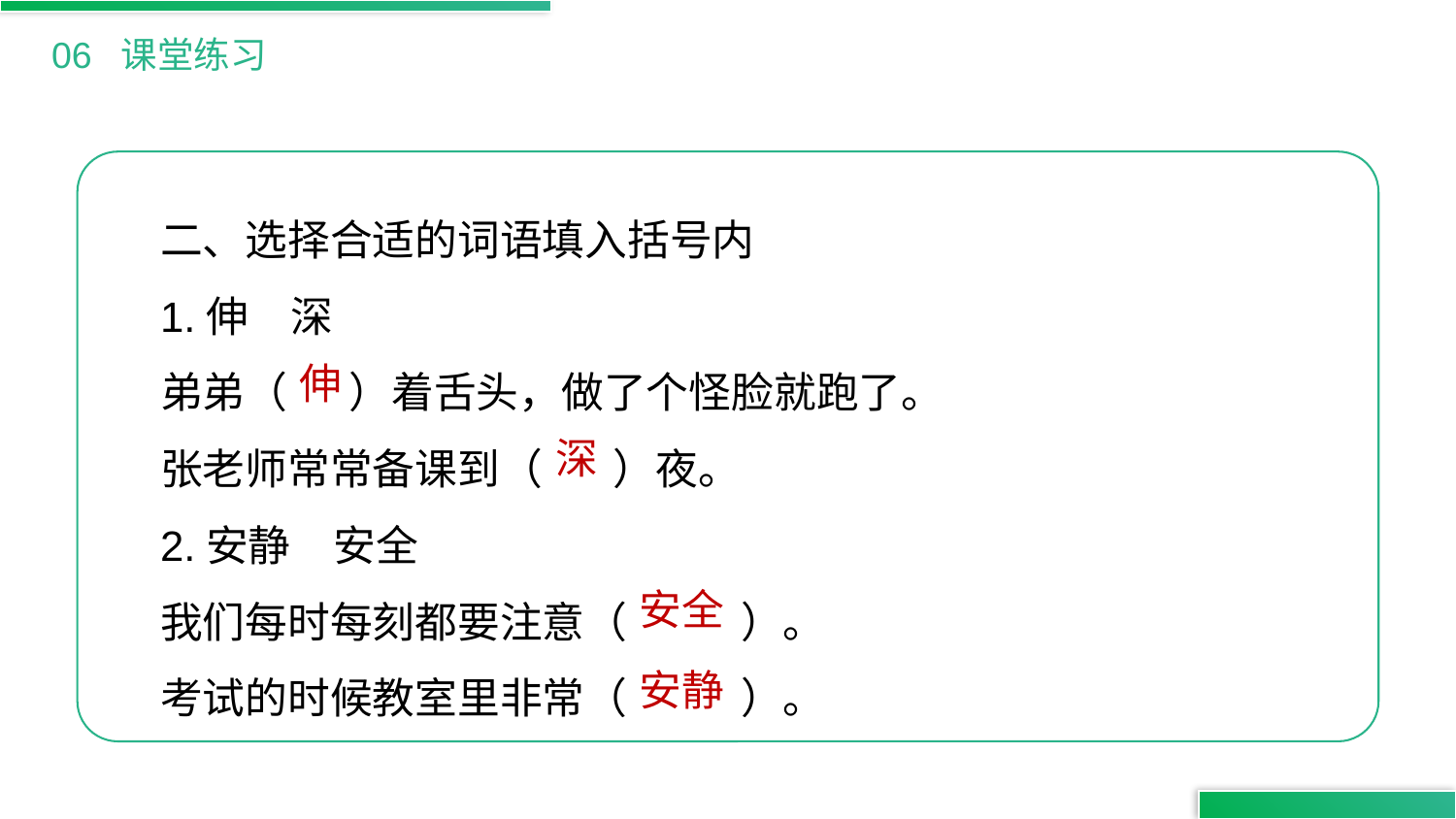

06  课堂练习
二、选择合适的词语填入括号内
1.伸　深
弟弟（  　）着舌头，做了个怪脸就跑了。
张老师常常备课到（   　）夜。
2.安静　安全
我们每时每刻都要注意（　   　）。
考试的时候教室里非常（　   　）。
伸
深
安全
安静